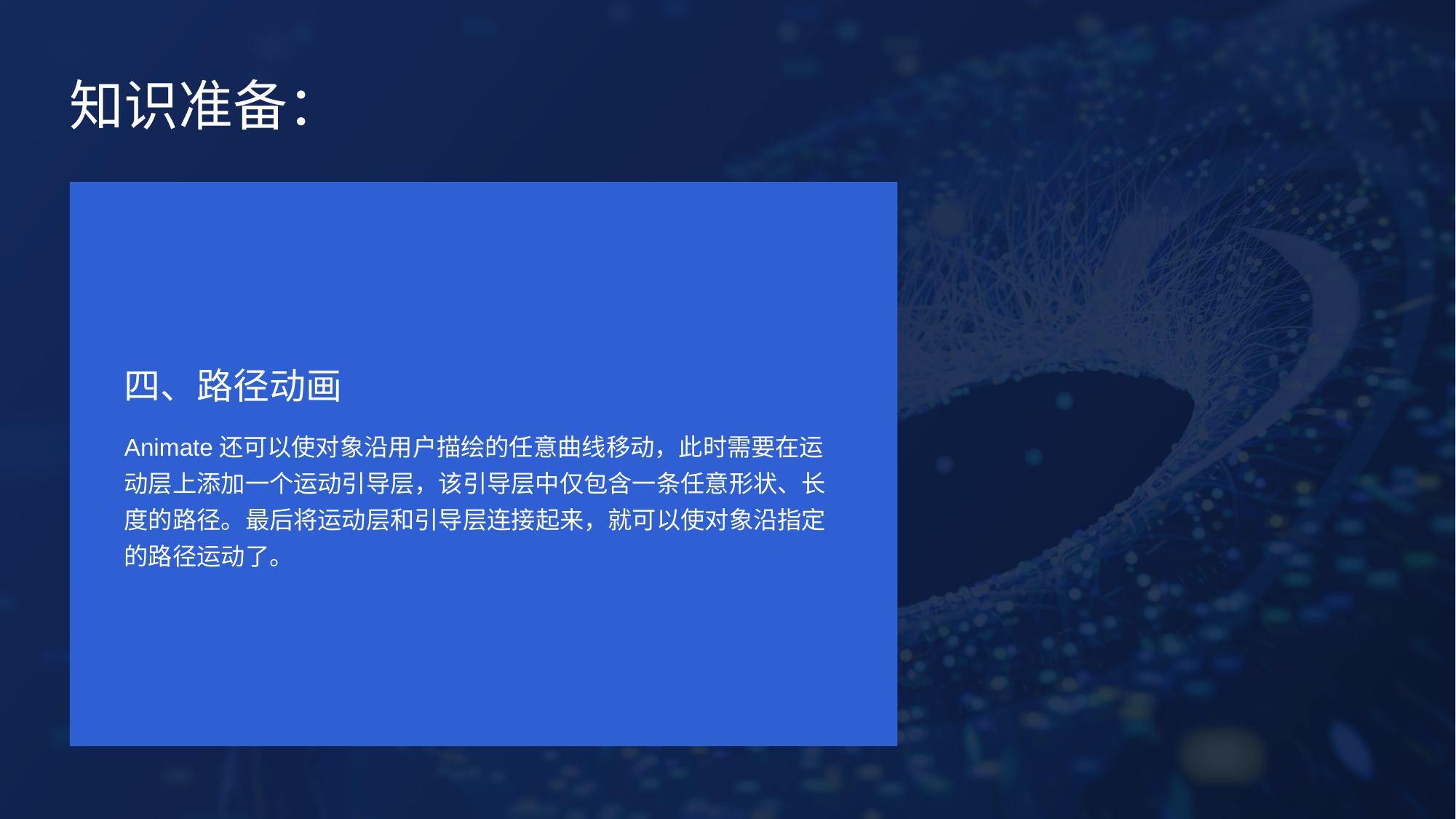

知识准备：

四、路径动画
Animate还可以使对象沿用户描绘的任意曲线移动，此时需要在运动层上添加一个运动引导层，该引导层中仅包含一条任意形状、长度的路径。最后将运动层和引导层连接起来，就可以使对象沿指定的路径运动了。